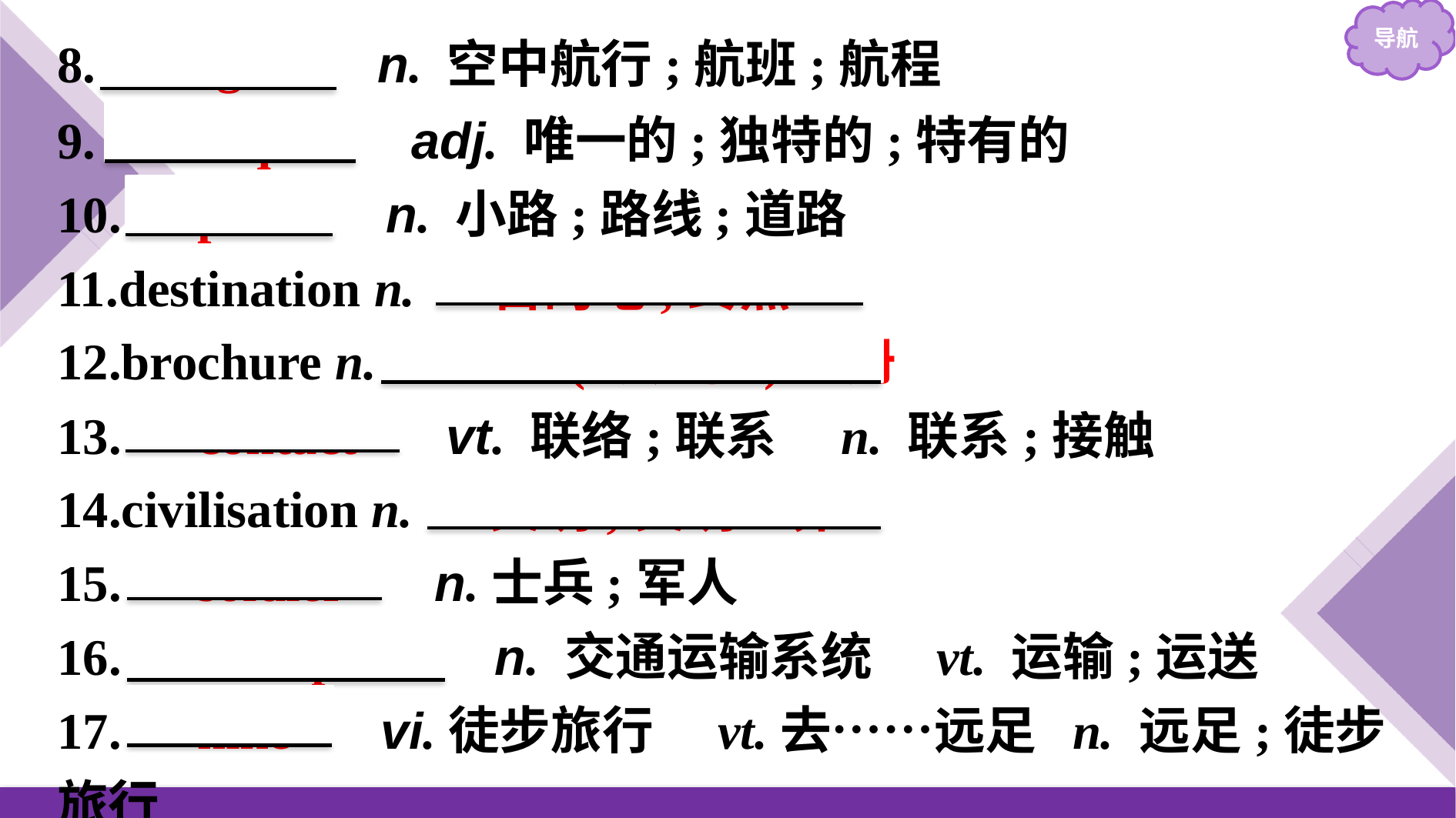

8.　flight　 n. 空中航行;航班;航程

9.　unique　 adj. 唯一的;独特的;特有的
10.　path　 n. 小路;路线;道路
11.destination n. 　目的地;终点
12.brochure n. 　资料(或广告)手册
13.　contact　 vt. 联络;联系　n. 联系;接触
14.civilisation n. 　文明;文明世界
15.　soldier　 n.士兵;军人
16.　transport　 n. 交通运输系统　vt. 运输;运送
17.　hike　 vi.徒步旅行　vt.去……远足  n. 远足;徒步旅行